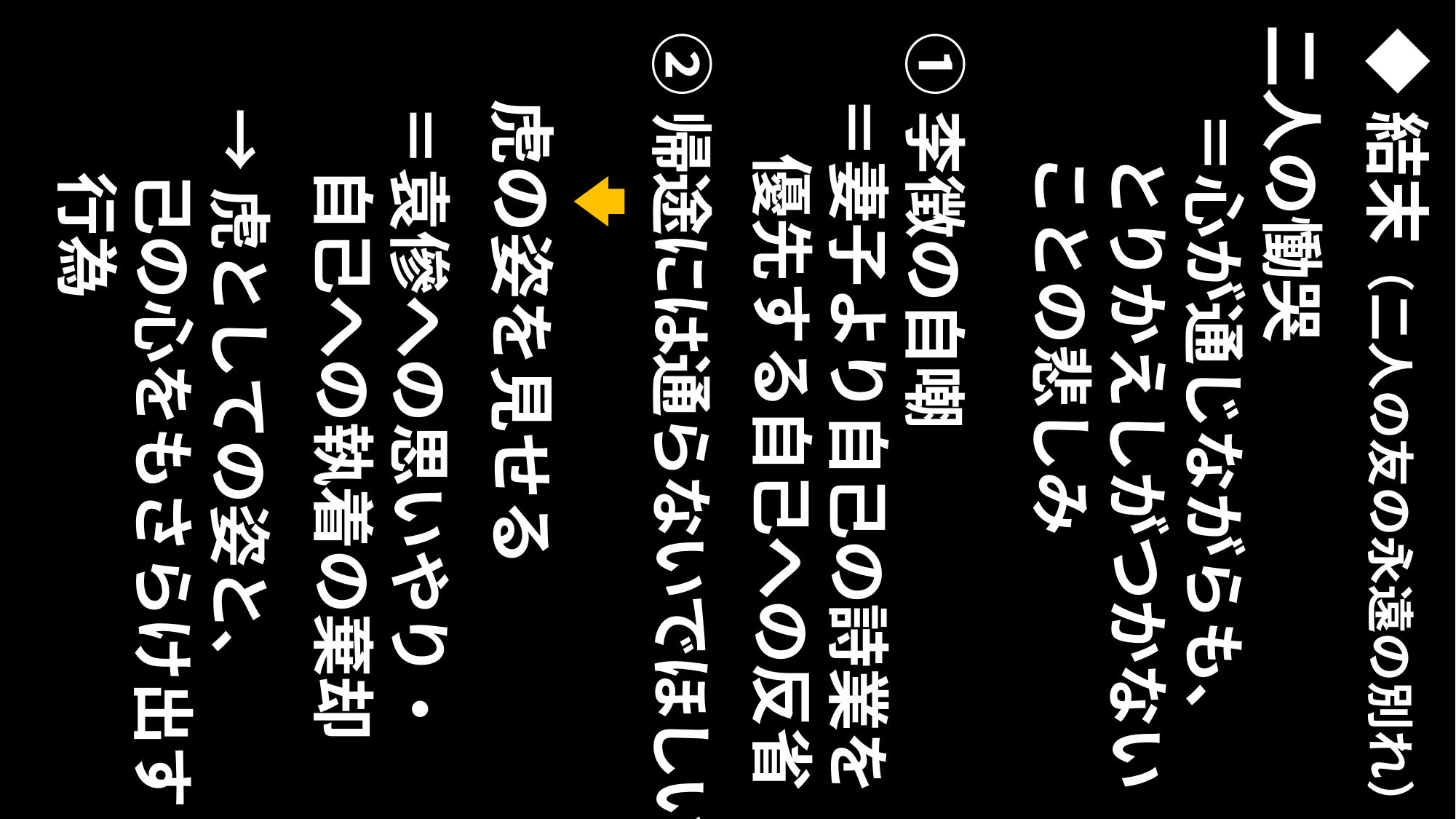

②帰途には通らないでほしい
　虎の姿を見せる
①李徴の自嘲
　＝妻子より自己の詩業を
   　優先する自己への反省
二人の慟哭
◆結末（二人の友の永遠の別れ）
   ＝心が通じながらも、
      とりかえしがつかない
      ことの悲しみ
＝袁傪への思いやり・
　自己への執着の棄却
→虎としての姿と、
　己の心をもさらけ出す
　行為